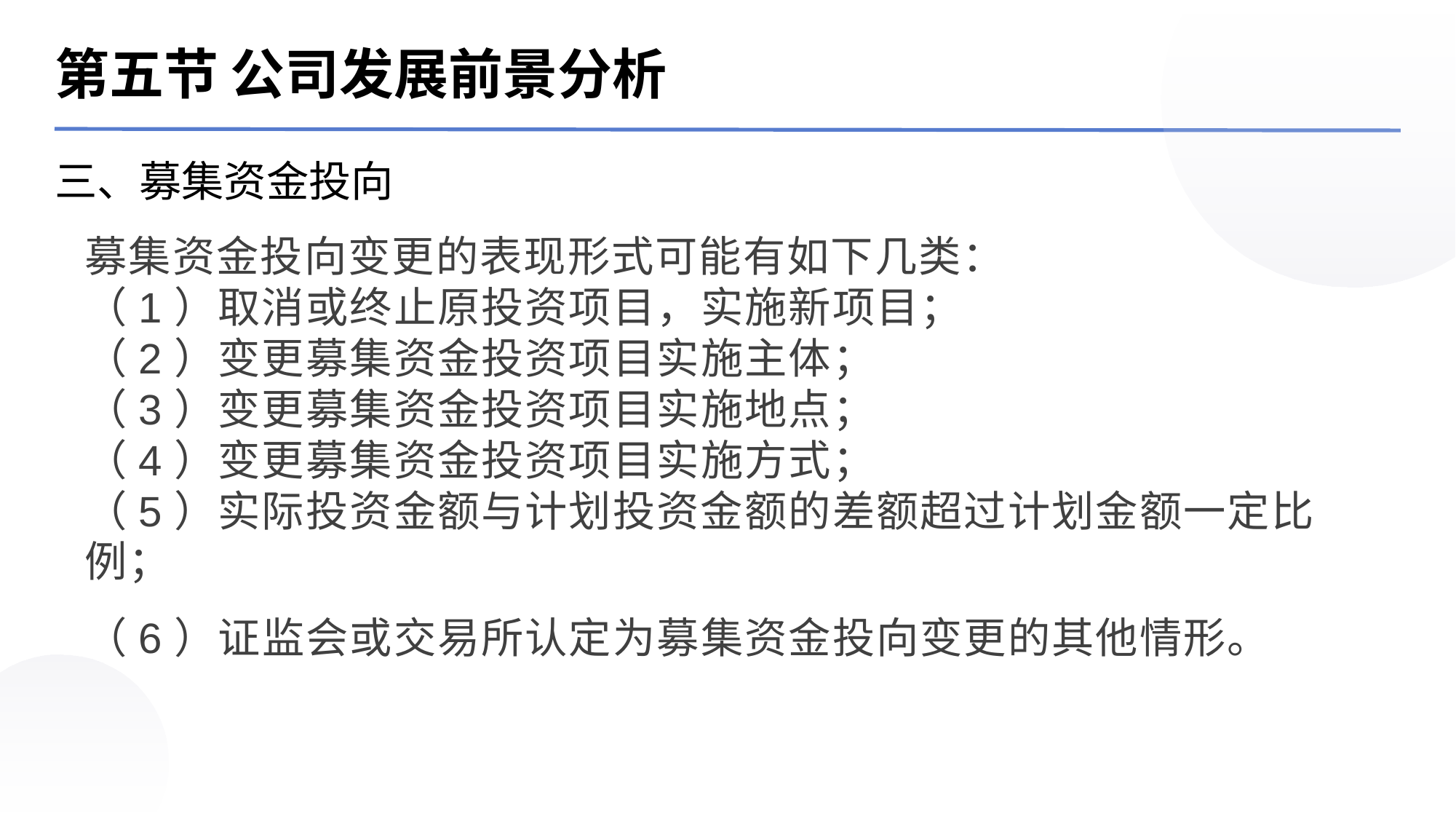

第五节 公司发展前景分析
三、募集资金投向
募集资金投向变更的表现形式可能有如下几类：
（1）取消或终止原投资项目，实施新项目；
（2）变更募集资金投资项目实施主体；
（3）变更募集资金投资项目实施地点；
（4）变更募集资金投资项目实施方式；
（5）实际投资金额与计划投资金额的差额超过计划金额一定比例；
（6）证监会或交易所认定为募集资金投向变更的其他情形。

87